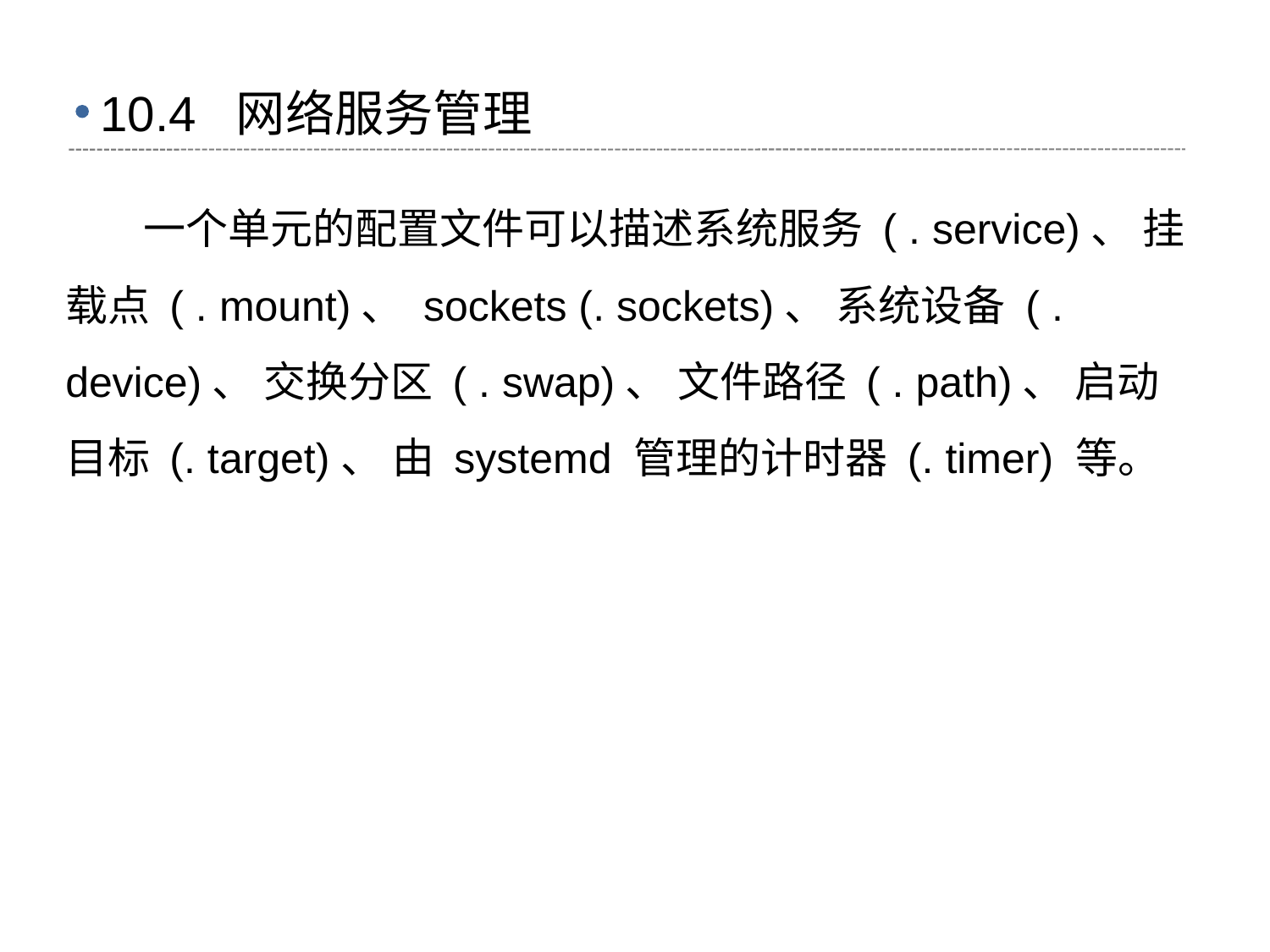

# 10.4  网络服务管理
      一个单元的配置文件可以描述系统服务 ( . service)、 挂载点 ( . mount)、 sockets (. sockets)、 系统设备 ( . device)、 交换分区 ( . swap)、 文件路径 ( . path)、 启动目标 (. target)、 由 systemd 管理的计时器 (. timer) 等。